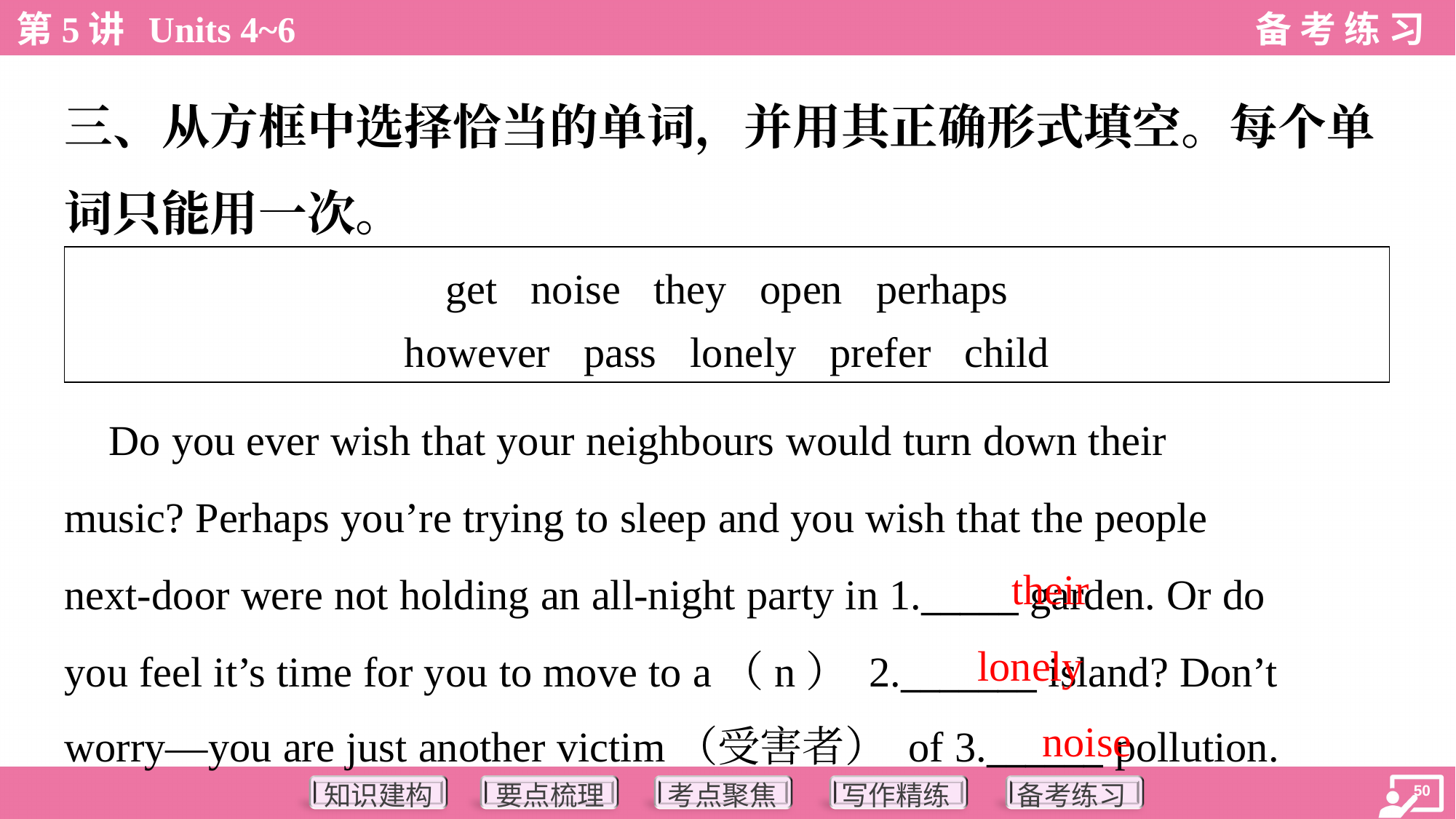

三、从方框中选择恰当的单词，并用其正确形式填空。每个单
词只能用一次。
| get noise they open perhaps however pass lonely prefer child |
| --- |
    Do you ever wish that your neighbours would turn down their
music? Perhaps you’re trying to sleep and you wish that the people
next-door were not holding an all-night party in 1._____ garden. Or do
you feel it’s time for you to move to a（n） 2._______ island? Don’t
worry—you are just another victim（受害者） of 3.______ pollution.
their
lonely
noise